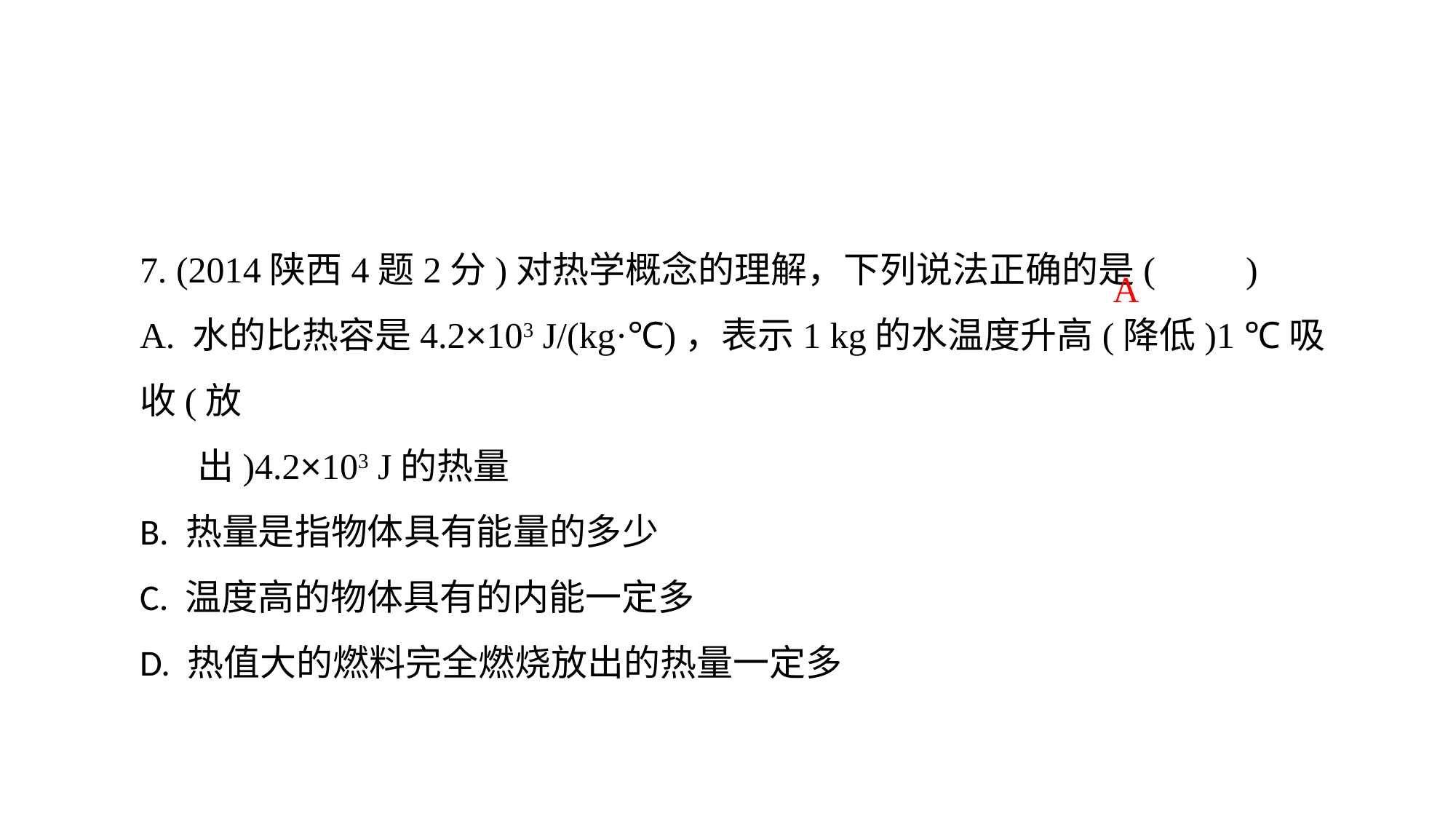

7. (2014陕西4题2分)对热学概念的理解，下列说法正确的是(　　)A. 水的比热容是4.2×103 J/(kg·℃)，表示1 kg的水温度升高(降低)1 ℃吸收(放
      出)4.2×103 J的热量B. 热量是指物体具有能量的多少C. 温度高的物体具有的内能一定多D. 热值大的燃料完全燃烧放出的热量一定多
A